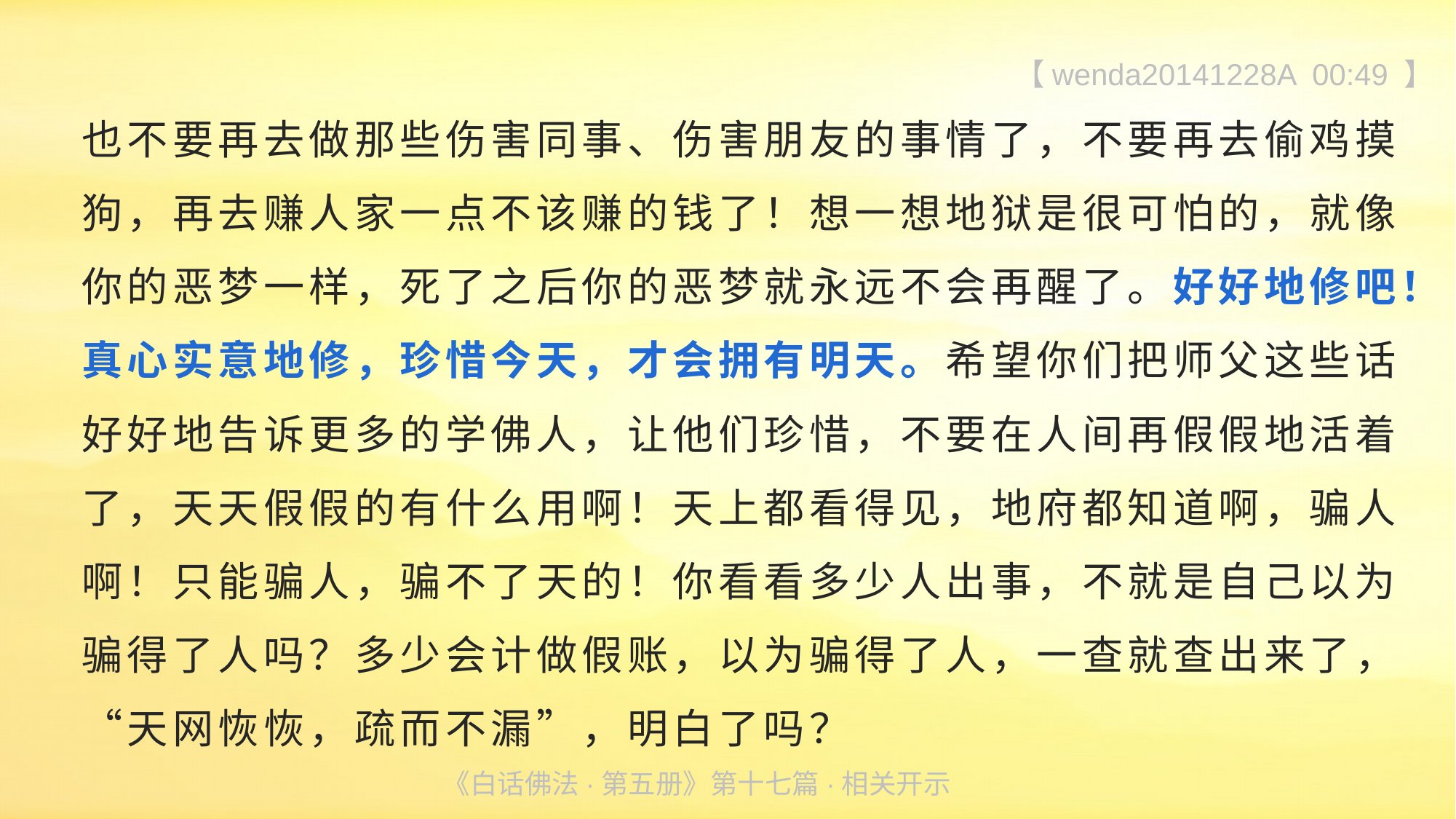

【wenda20141228A  00:49 】
也不要再去做那些伤害同事、伤害朋友的事情了，不要再去偷鸡摸狗，再去赚人家一点不该赚的钱了！想一想地狱是很可怕的，就像你的恶梦一样，死了之后你的恶梦就永远不会再醒了。好好地修吧！真心实意地修，珍惜今天，才会拥有明天。希望你们把师父这些话好好地告诉更多的学佛人，让他们珍惜，不要在人间再假假地活着了，天天假假的有什么用啊！天上都看得见，地府都知道啊，骗人啊！只能骗人，骗不了天的！你看看多少人出事，不就是自己以为骗得了人吗？多少会计做假账，以为骗得了人，一查就查出来了，“天网恢恢，疏而不漏”，明白了吗？
《白话佛法·第五册》第十七篇·相关开示